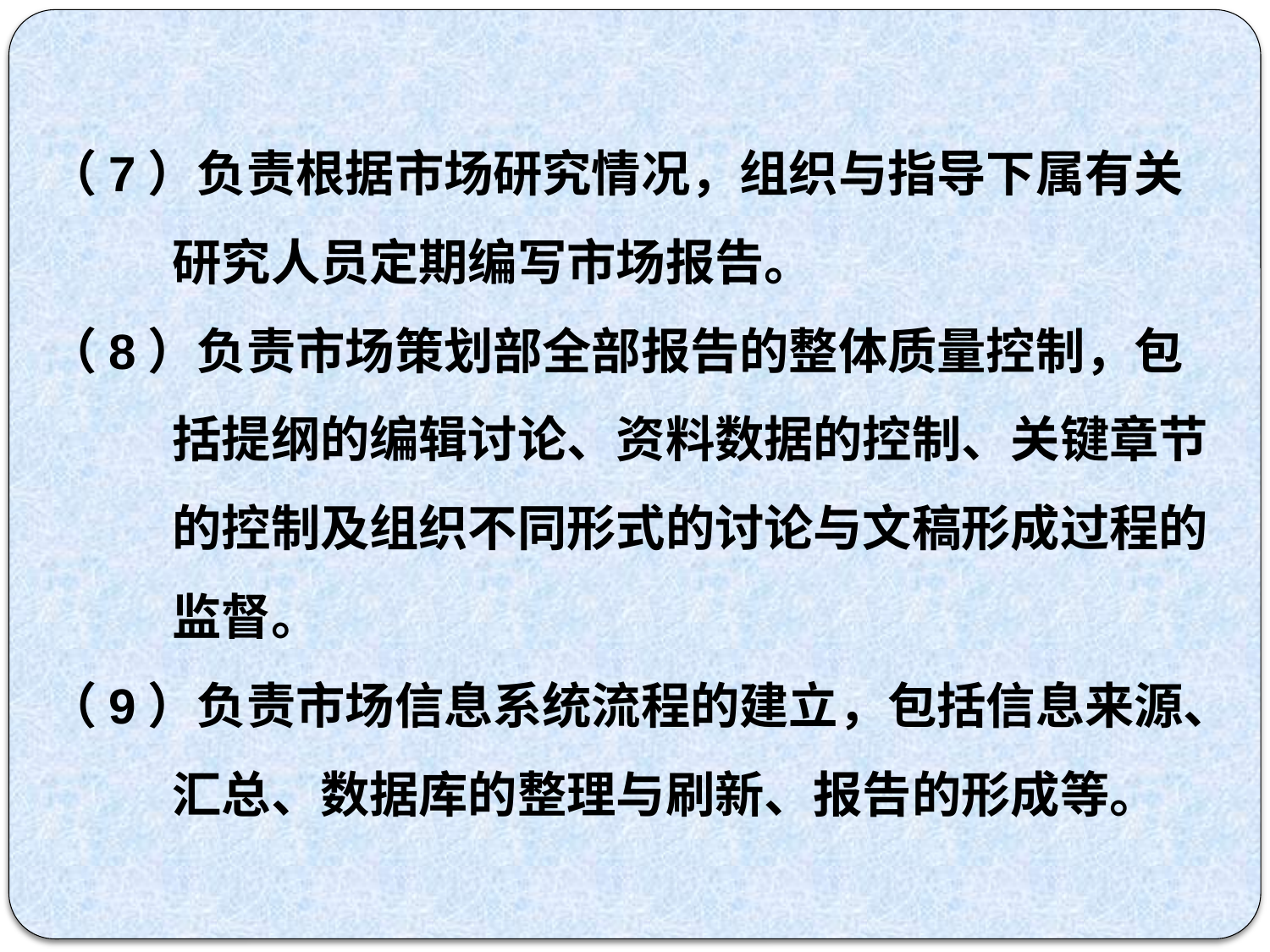

（7）负责根据市场研究情况，组织与指导下属有关研究人员定期编写市场报告。
（8）负责市场策划部全部报告的整体质量控制，包括提纲的编辑讨论、资料数据的控制、关键章节的控制及组织不同形式的讨论与文稿形成过程的监督。
（9）负责市场信息系统流程的建立，包括信息来源、汇总、数据库的整理与刷新、报告的形成等。